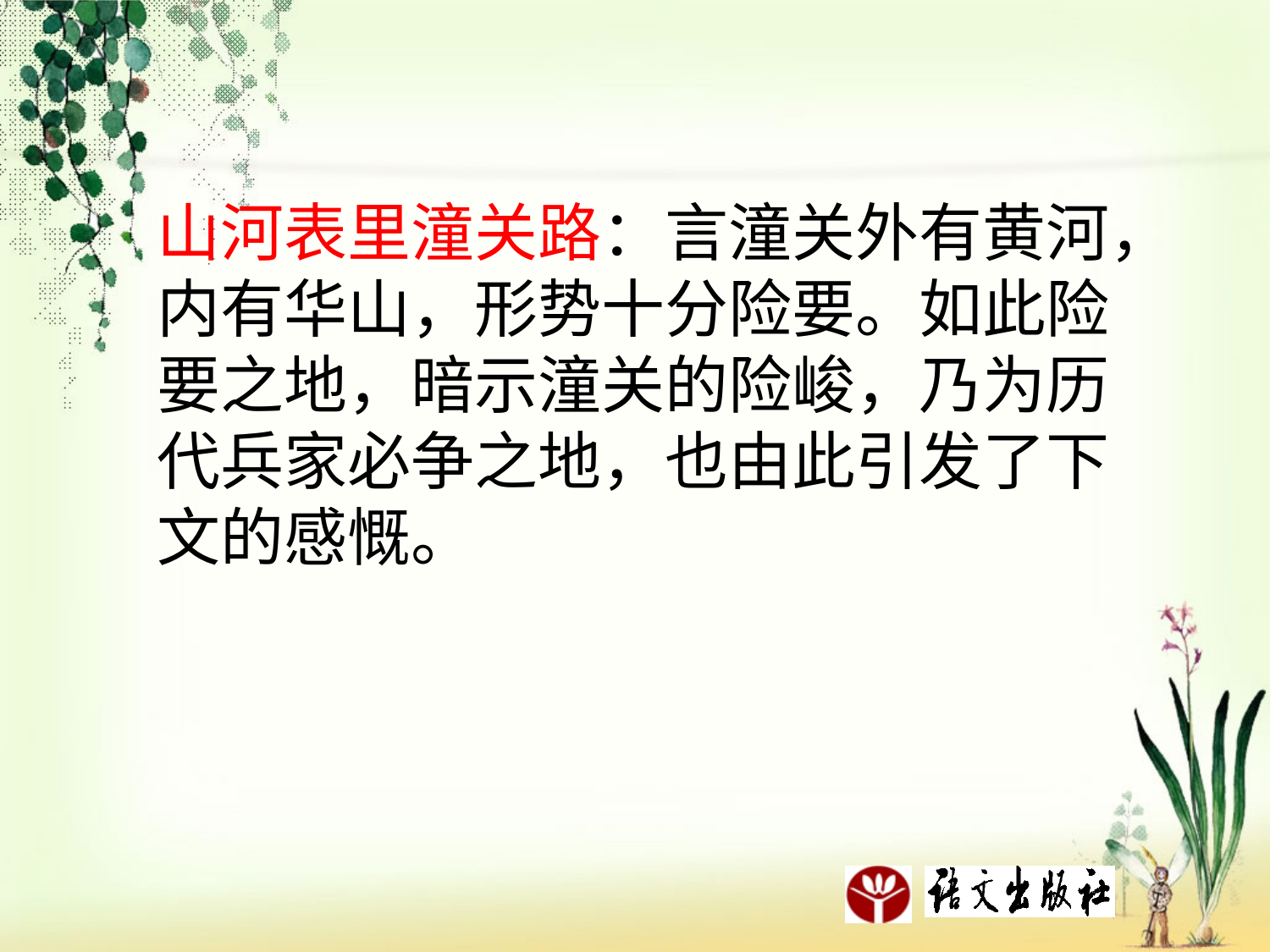

#
山河表里潼关路：言潼关外有黄河，内有华山，形势十分险要。如此险要之地，暗示潼关的险峻，乃为历代兵家必争之地，也由此引发了下文的感慨。